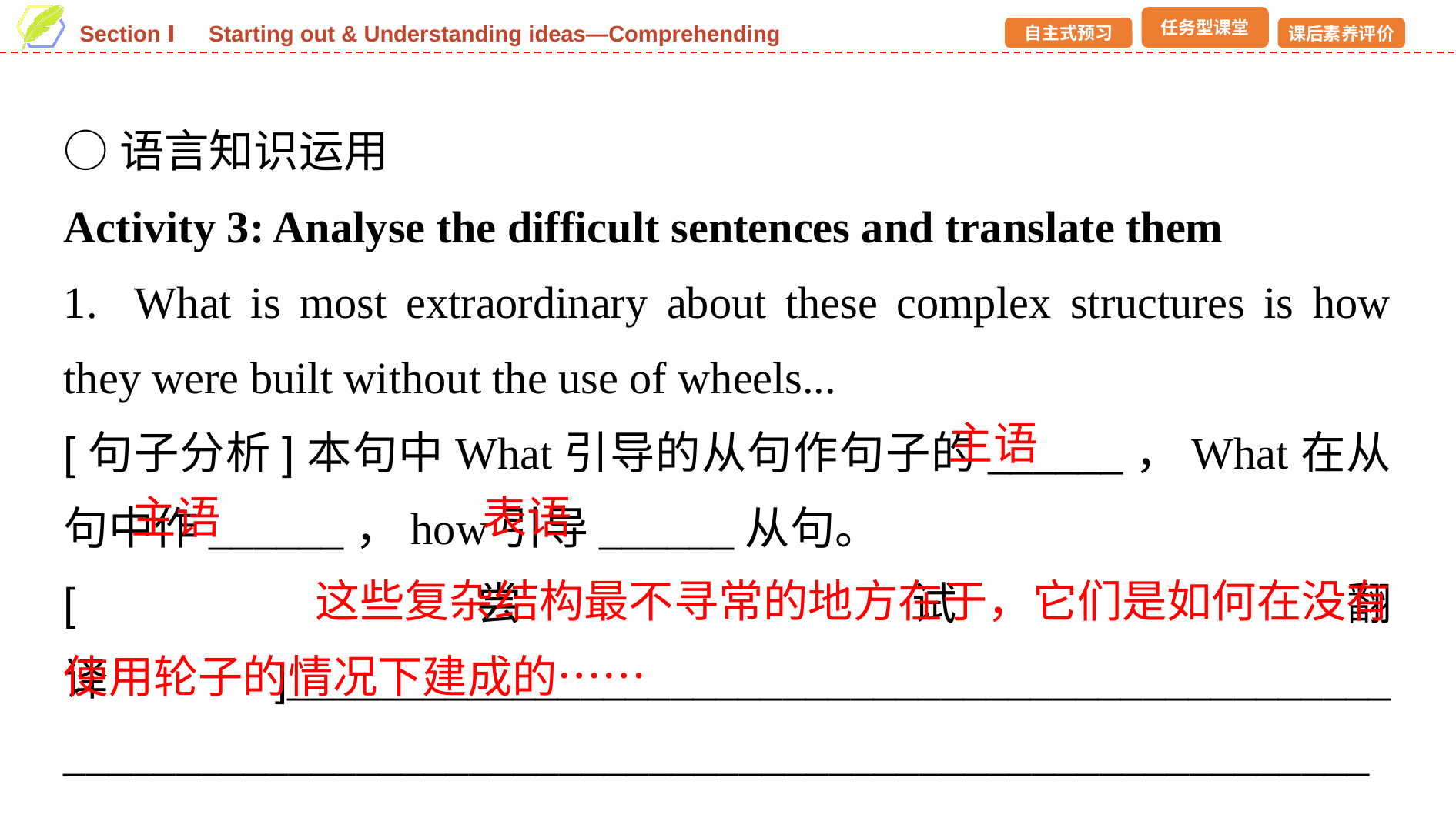

○语言知识运用
Activity 3: Analyse the difficult sentences and translate them
1.  What is most extraordinary about these complex structures is how they were built without the use of wheels...
[句子分析]本句中What引导的从句作句子的______，What在从句中作______，how引导______从句。
[尝试翻译]_________________________________________________ ___________________________________________________________
主语
主语
表语
                        这些复杂结构最不寻常的地方在于，它们是如何在没有使用轮子的情况下建成的……